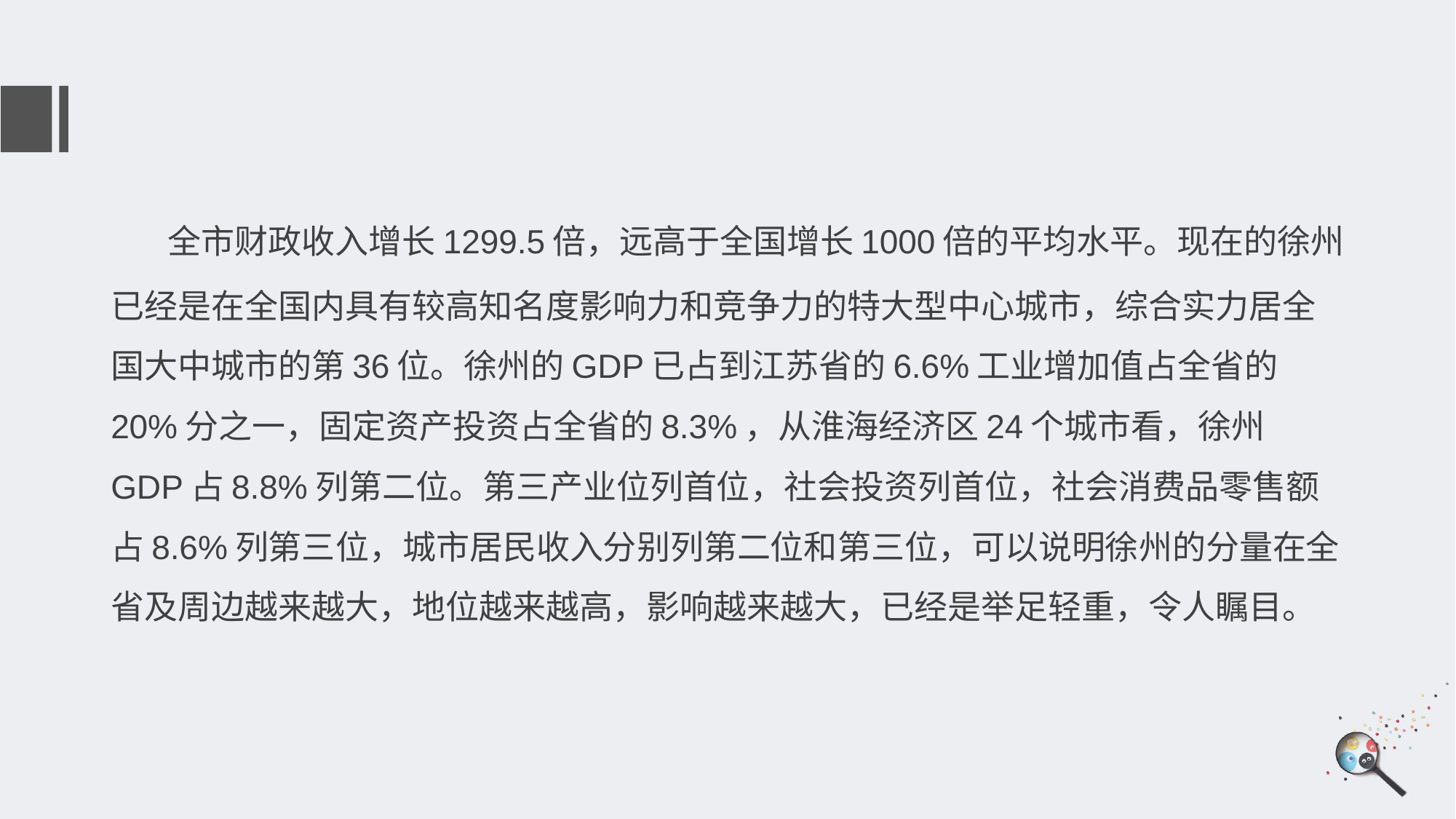

#
      全市财政收入增长1299.5倍，远高于全国增长1000倍的平均水平。现在的徐州已经是在全国内具有较高知名度影响力和竞争力的特大型中心城市，综合实力居全国大中城市的第36位。徐州的GDP已占到江苏省的6.6%工业增加值占全省的20%分之一，固定资产投资占全省的8.3%，从淮海经济区24个城市看，徐州GDP占8.8%列第二位。第三产业位列首位，社会投资列首位，社会消费品零售额占8.6%列第三位，城市居民收入分别列第二位和第三位，可以说明徐州的分量在全省及周边越来越大，地位越来越高，影响越来越大，已经是举足轻重，令人瞩目。